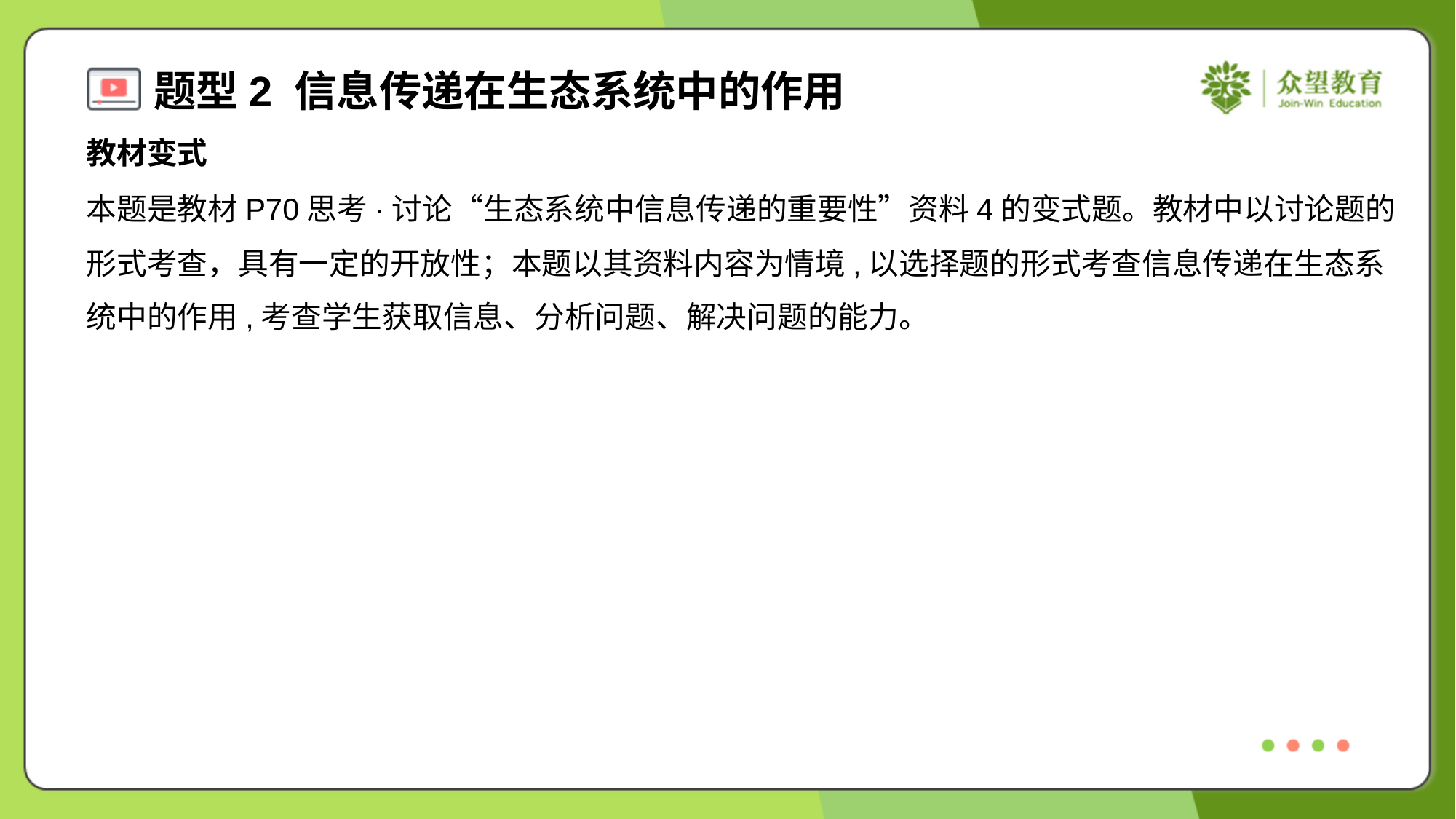

教材变式
本题是教材P70思考·讨论“生态系统中信息传递的重要性”资料4的变式题。教材中以讨论题的
形式考查，具有一定的开放性；本题以其资料内容为情境,以选择题的形式考查信息传递在生态系
统中的作用,考查学生获取信息、分析问题、解决问题的能力。